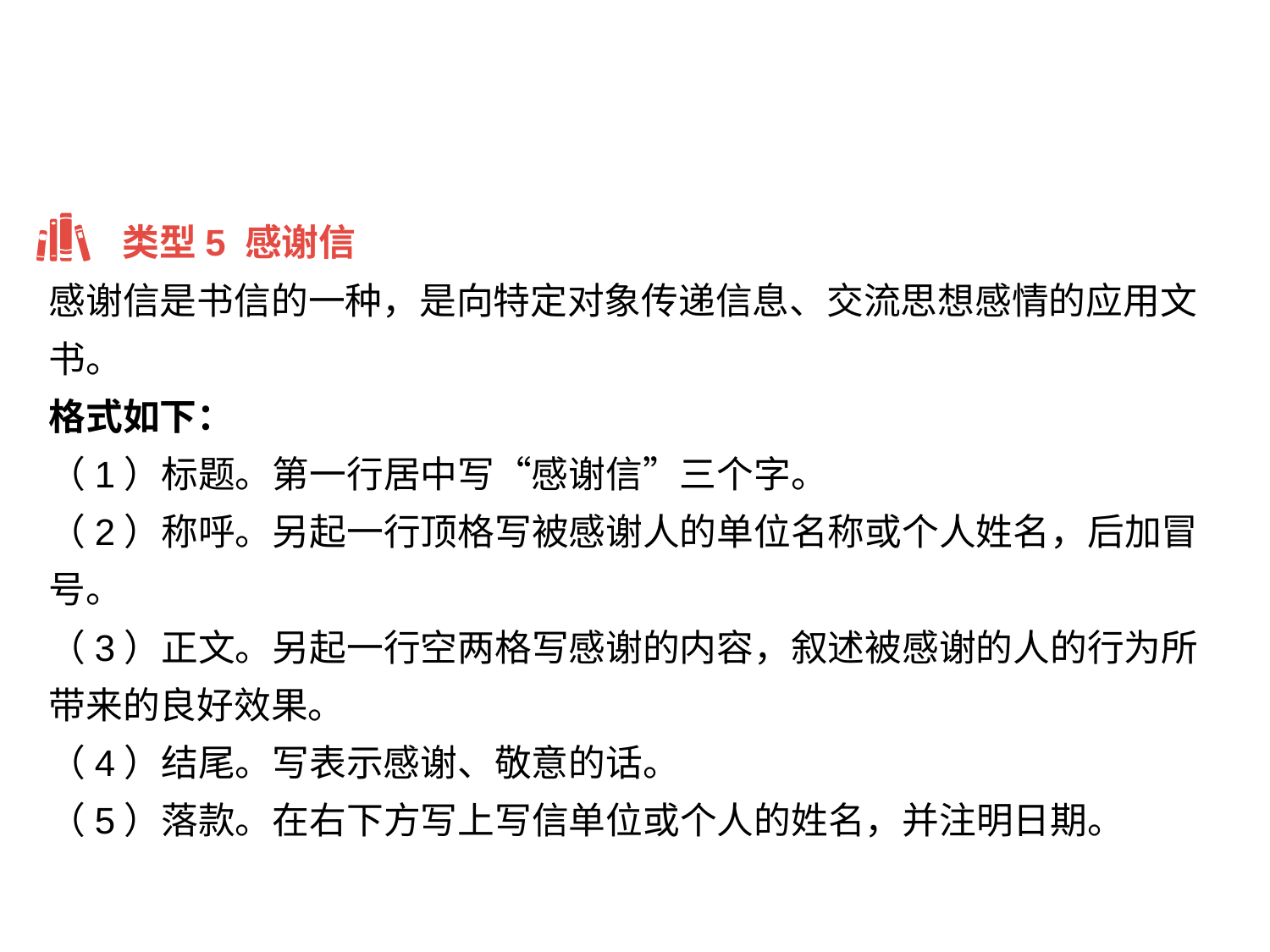

类型5 感谢信
感谢信是书信的一种，是向特定对象传递信息、交流思想感情的应用文书。
格式如下：
（1）标题。第一行居中写“感谢信”三个字。
（2）称呼。另起一行顶格写被感谢人的单位名称或个人姓名，后加冒号。
（3）正文。另起一行空两格写感谢的内容，叙述被感谢的人的行为所带来的良好效果。
（4）结尾。写表示感谢、敬意的话。
（5）落款。在右下方写上写信单位或个人的姓名，并注明日期。